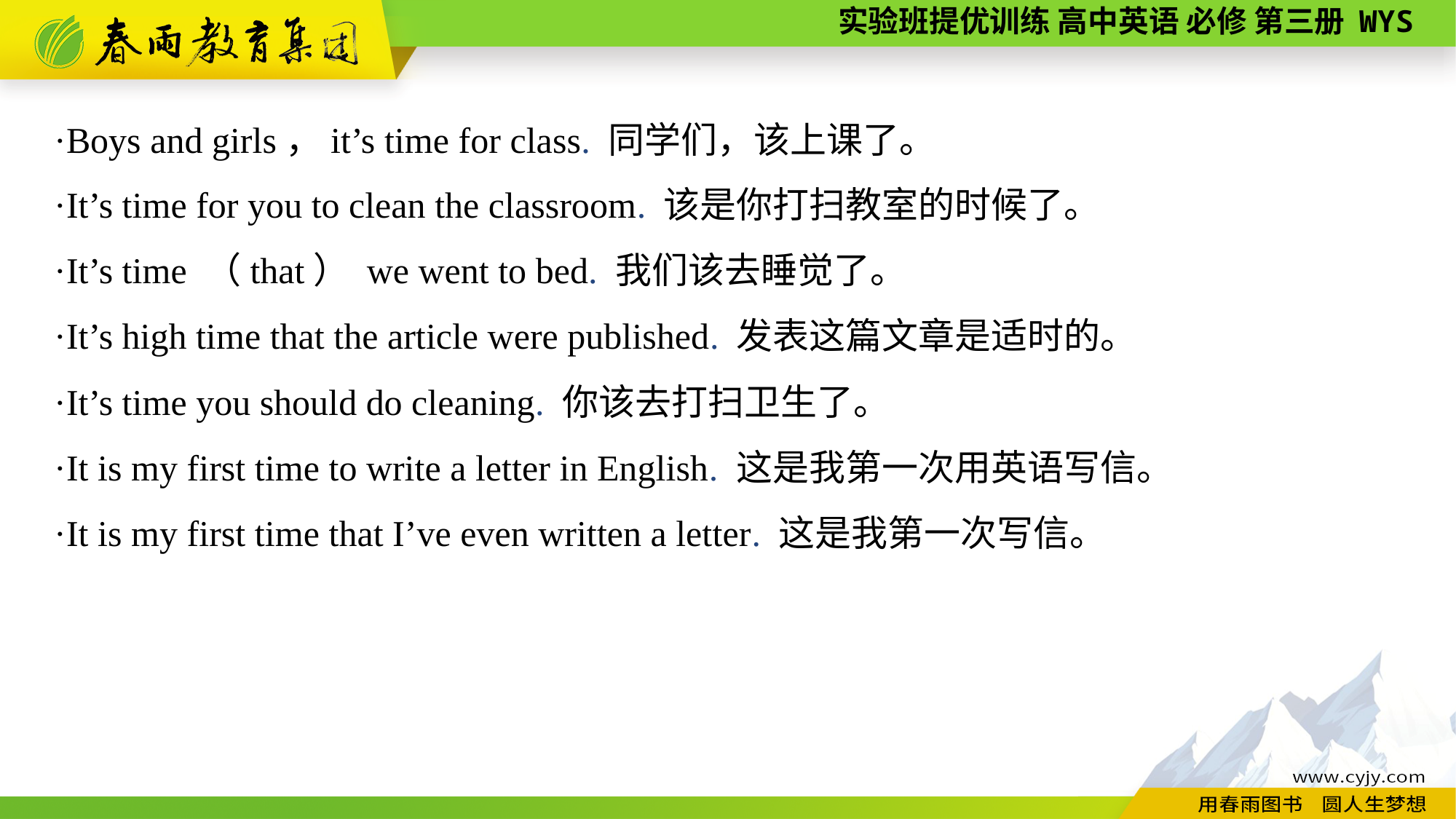

·Boys and girls，it’s time for class. 同学们，该上课了。
·It’s time for you to clean the classroom. 该是你打扫教室的时候了。
·It’s time （that） we went to bed. 我们该去睡觉了。
·It’s high time that the article were published. 发表这篇文章是适时的。
·It’s time you should do cleaning. 你该去打扫卫生了。
·It is my first time to write a letter in English. 这是我第一次用英语写信。
·It is my first time that I’ve even written a letter. 这是我第一次写信。